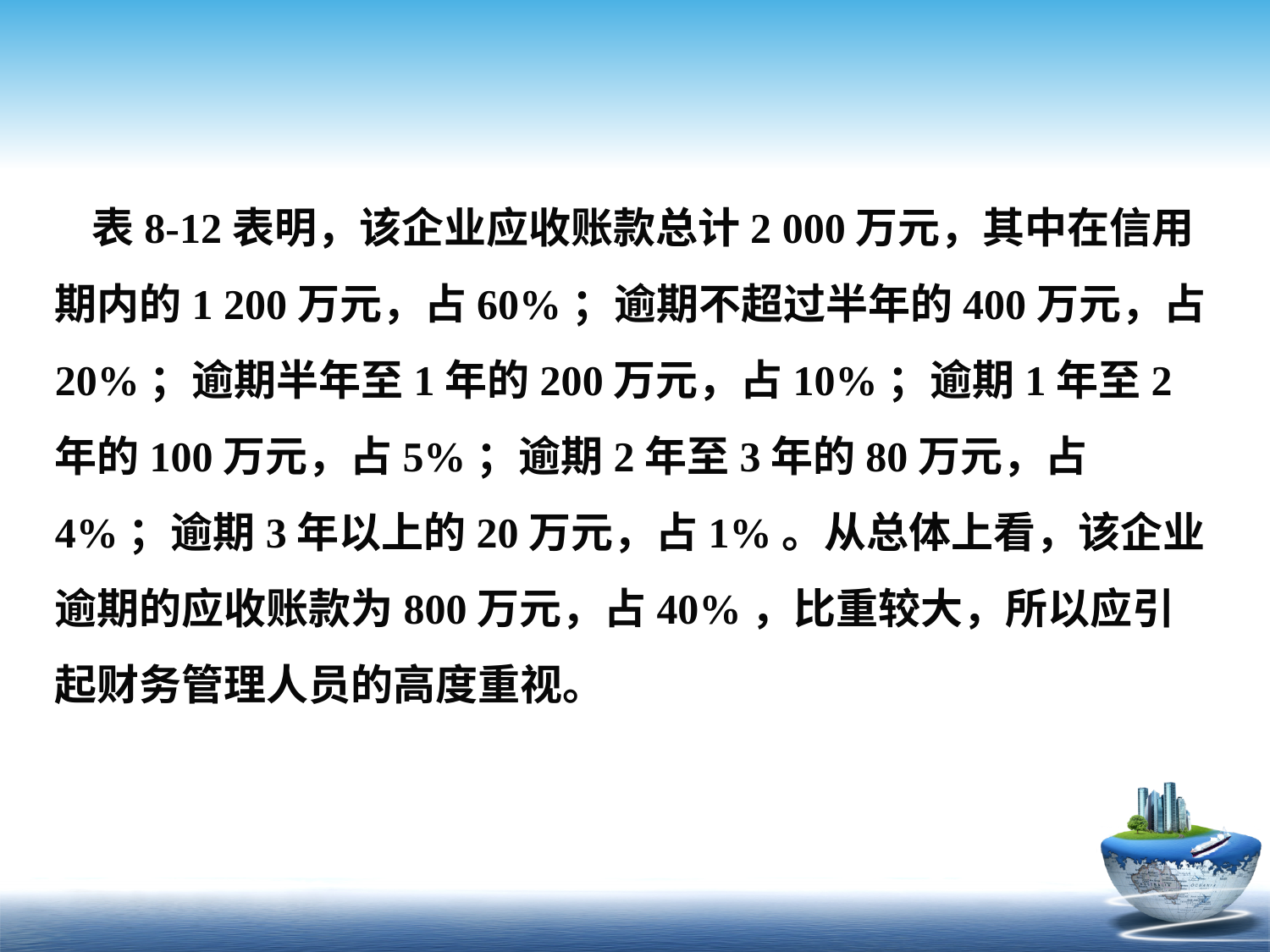

表8-12表明，该企业应收账款总计2 000万元，其中在信用期内的1 200万元，占60%；逾期不超过半年的400万元，占20%；逾期半年至1年的200万元，占10%；逾期1年至2年的100万元，占5%；逾期2年至3年的80万元，占4%；逾期3年以上的20万元，占1%。从总体上看，该企业逾期的应收账款为800万元，占40%，比重较大，所以应引起财务管理人员的高度重视。